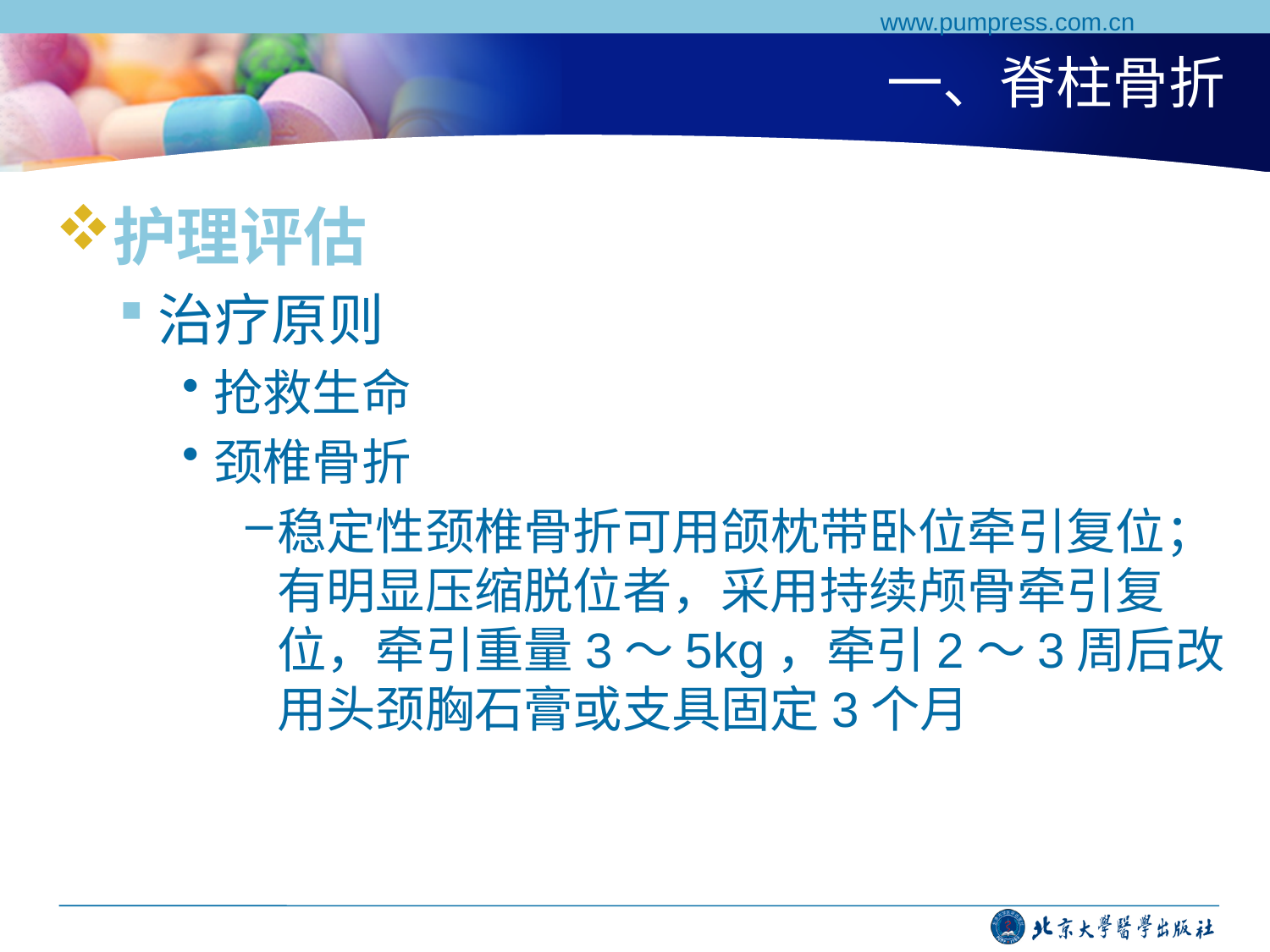

www.pumpress.com.cn
# 一、脊柱骨折
护理评估
治疗原则
抢救生命
颈椎骨折
稳定性颈椎骨折可用颌枕带卧位牵引复位；有明显压缩脱位者，采用持续颅骨牵引复位，牵引重量3～5kg，牵引2～3周后改用头颈胸石膏或支具固定3个月